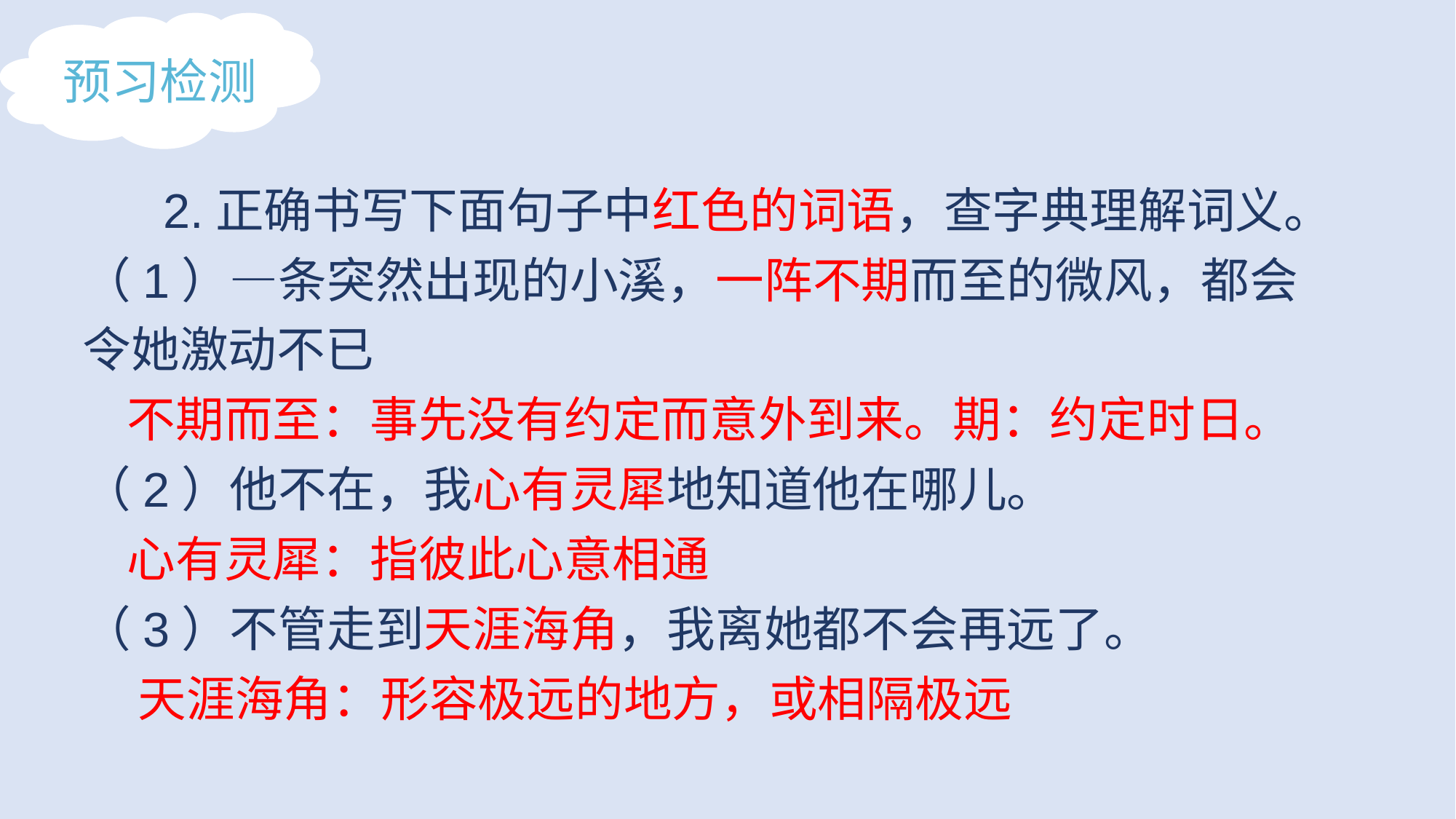

预习检测
      2.正确书写下面句子中红色的词语，查字典理解词义。
（1）—条突然出现的小溪，一阵不期而至的微风，都会令她激动不已
   不期而至：事先没有约定而意外到来。期：约定时日。
（2）他不在，我心有灵犀地知道他在哪儿。
   心有灵犀：指彼此心意相通
（3）不管走到天涯海角，我离她都不会再远了。
    天涯海角：形容极远的地方，或相隔极远